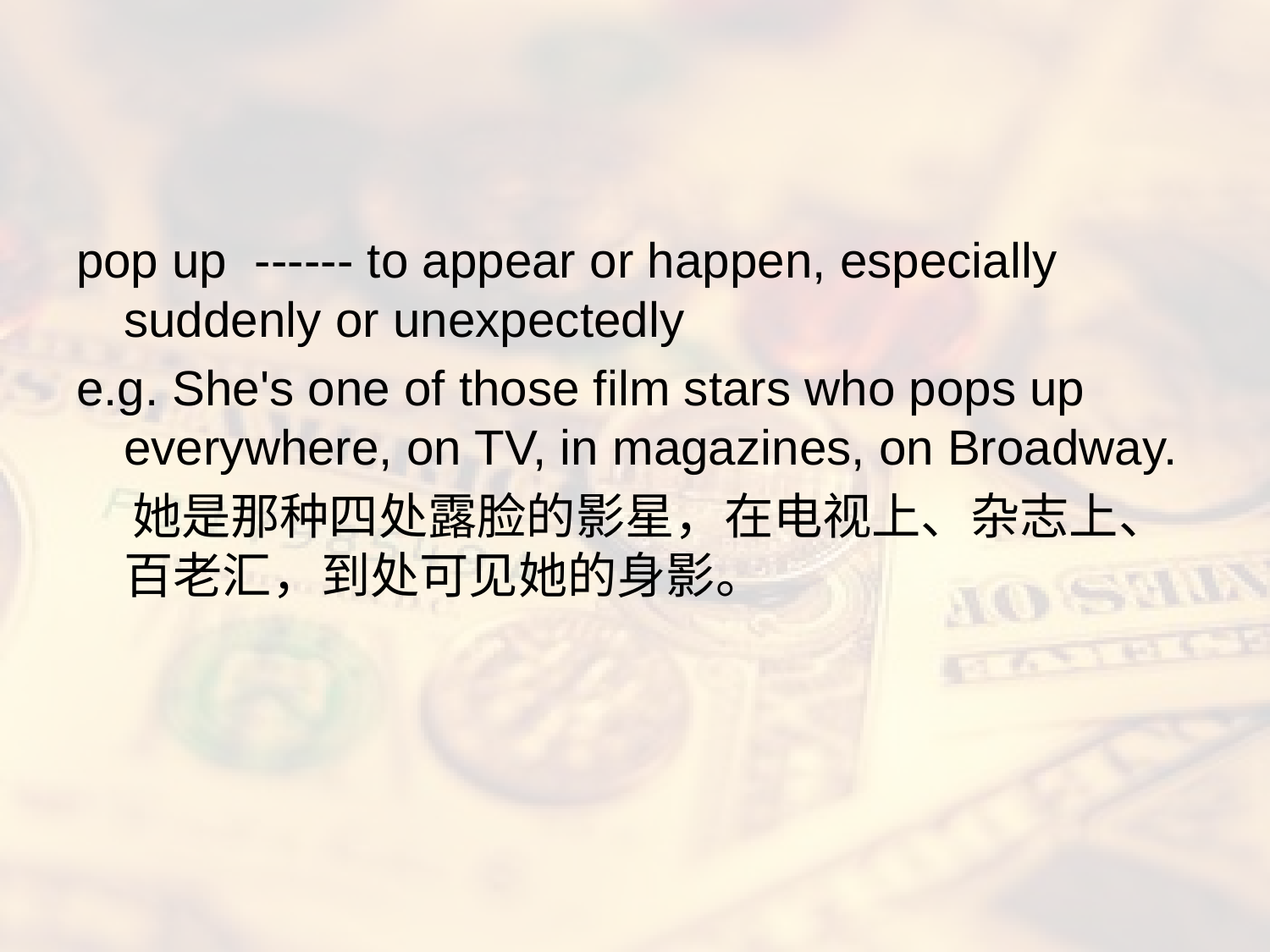

#
pop up  ------ to appear or happen, especially suddenly or unexpectedly
e.g. She's one of those film stars who pops up everywhere, on TV, in magazines, on Broadway.
    她是那种四处露脸的影星，在电视上、杂志上、百老汇，到处可见她的身影。